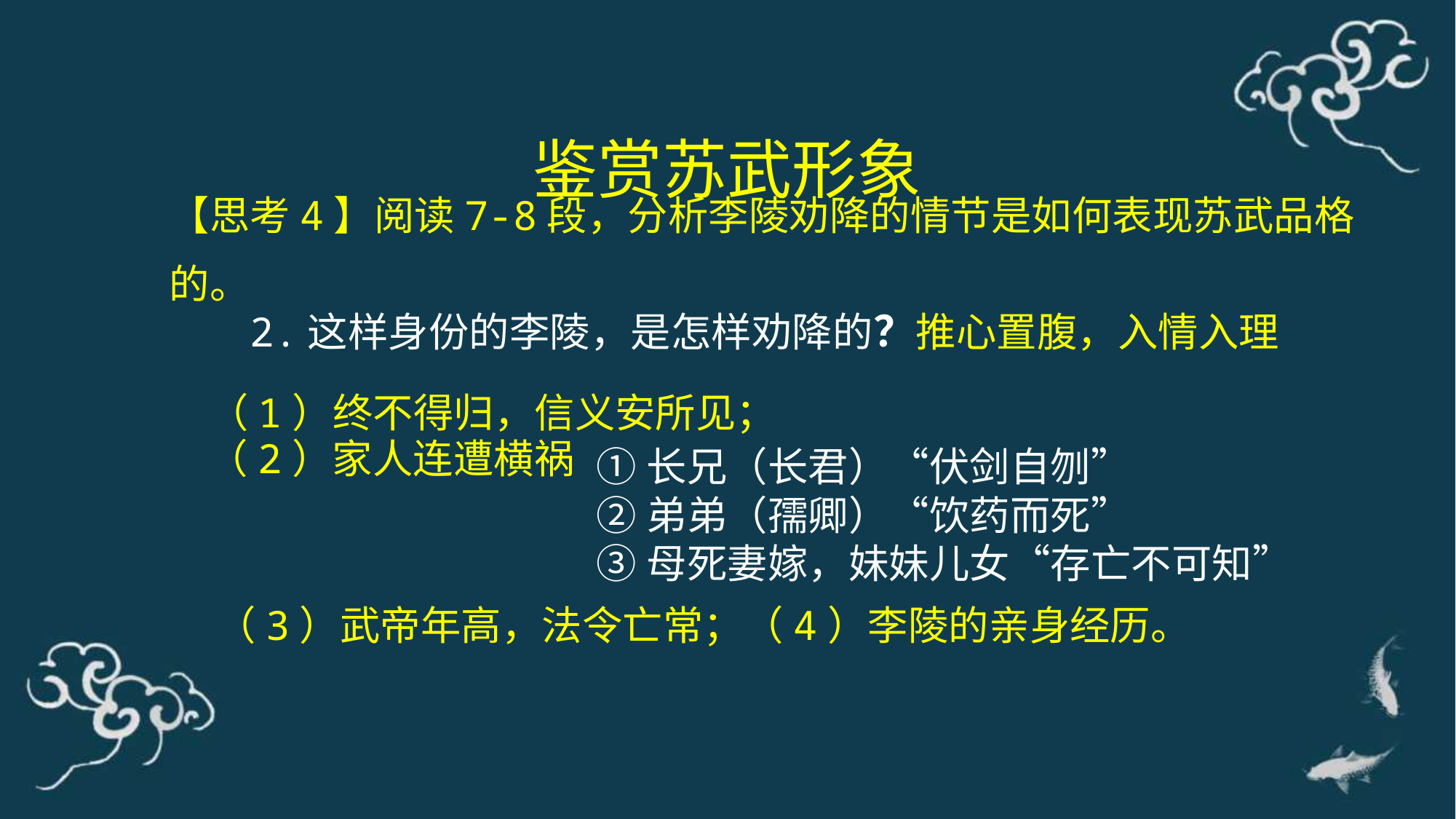

鉴赏苏武形象
【思考4】阅读7-8段，分析李陵劝降的情节是如何表现苏武品格的。
2.这样身份的李陵，是怎样劝降的？
推心置腹，入情入理
（1）终不得归，信义安所见；
（2）家人连遭横祸
①长兄（长君）“伏剑自刎”
②弟弟（孺卿）“饮药而死”
③母死妻嫁，妹妹儿女“存亡不可知”
（3）武帝年高，法令亡常；（4）李陵的亲身经历。